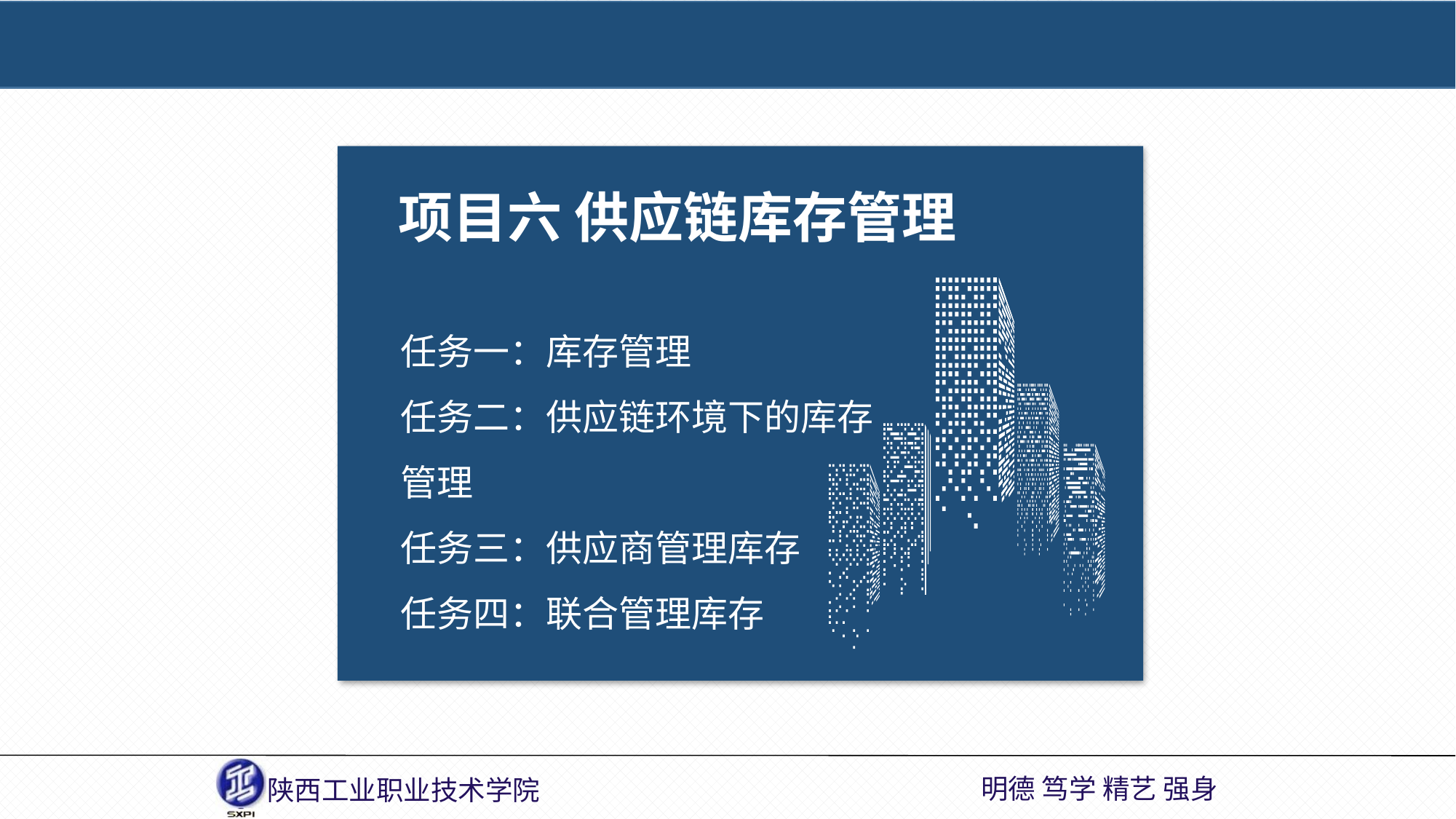

项目六 供应链库存管理

任务一：库存管理
任务二：供应链环境下的库存管理
任务三：供应商管理库存
任务四：联合管理库存